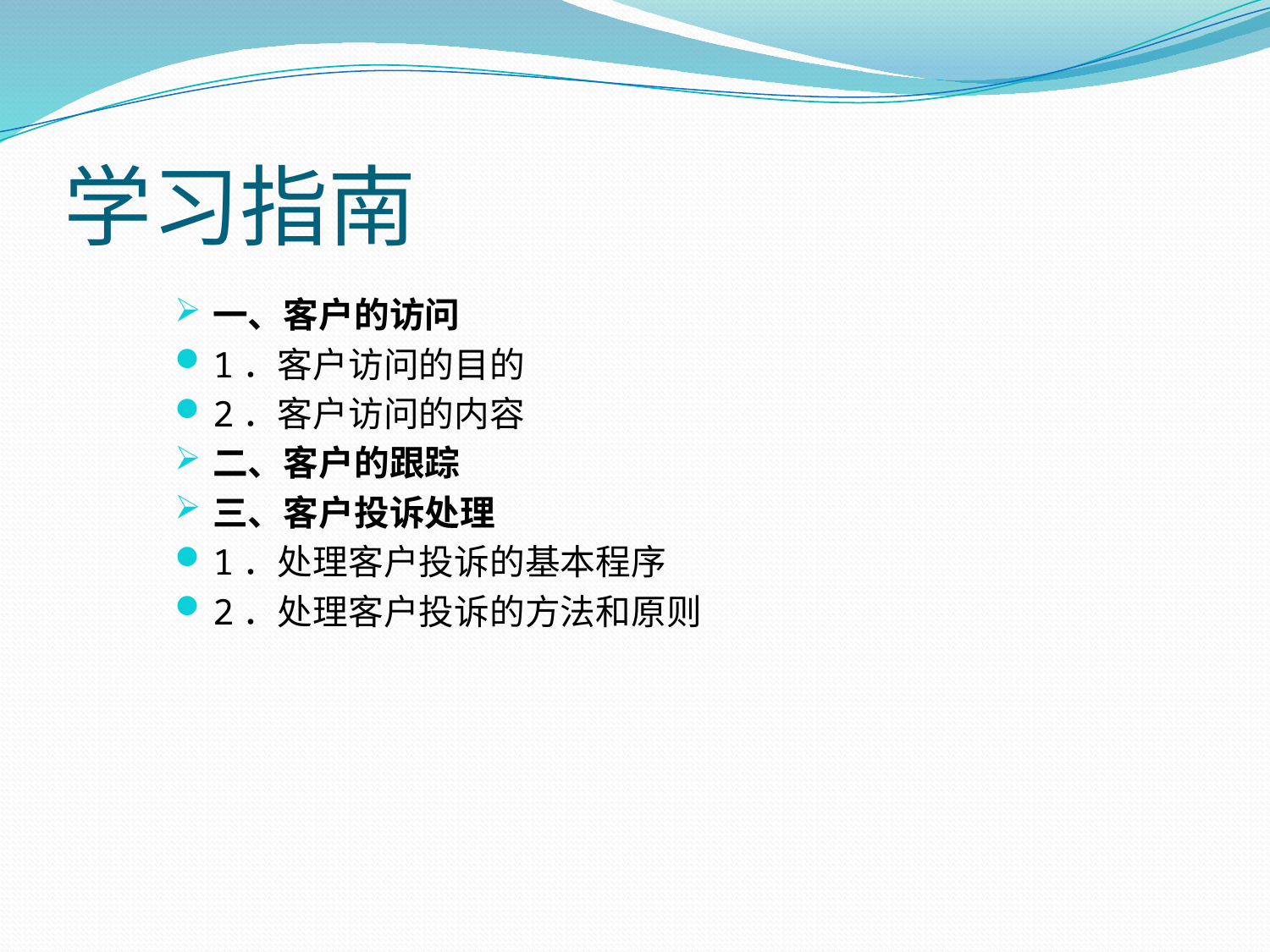

# 学习指南
一、客户的访问
1．客户访问的目的
2．客户访问的内容
二、客户的跟踪
三、客户投诉处理
1．处理客户投诉的基本程序
2．处理客户投诉的方法和原则